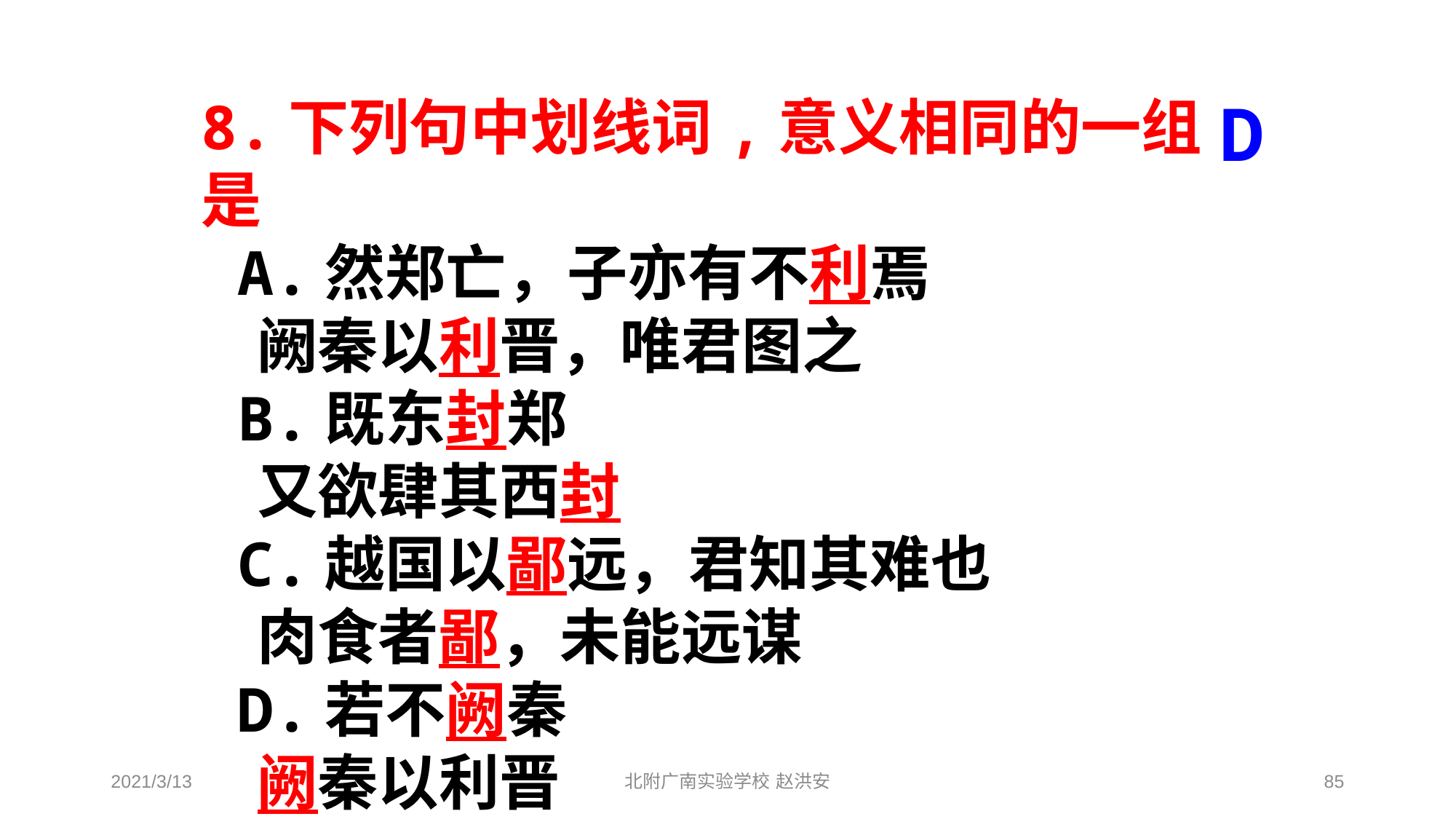

D
8.下列句中划线词,意义相同的一组是
 A.然郑亡，子亦有不利焉
   阙秦以利晋，唯君图之
 B.既东封郑
   又欲肆其西封
 C.越国以鄙远，君知其难也
   肉食者鄙，未能远谋
 D.若不阙秦
   阙秦以利晋
2021/3/13
北附广南实验学校 赵洪安
85